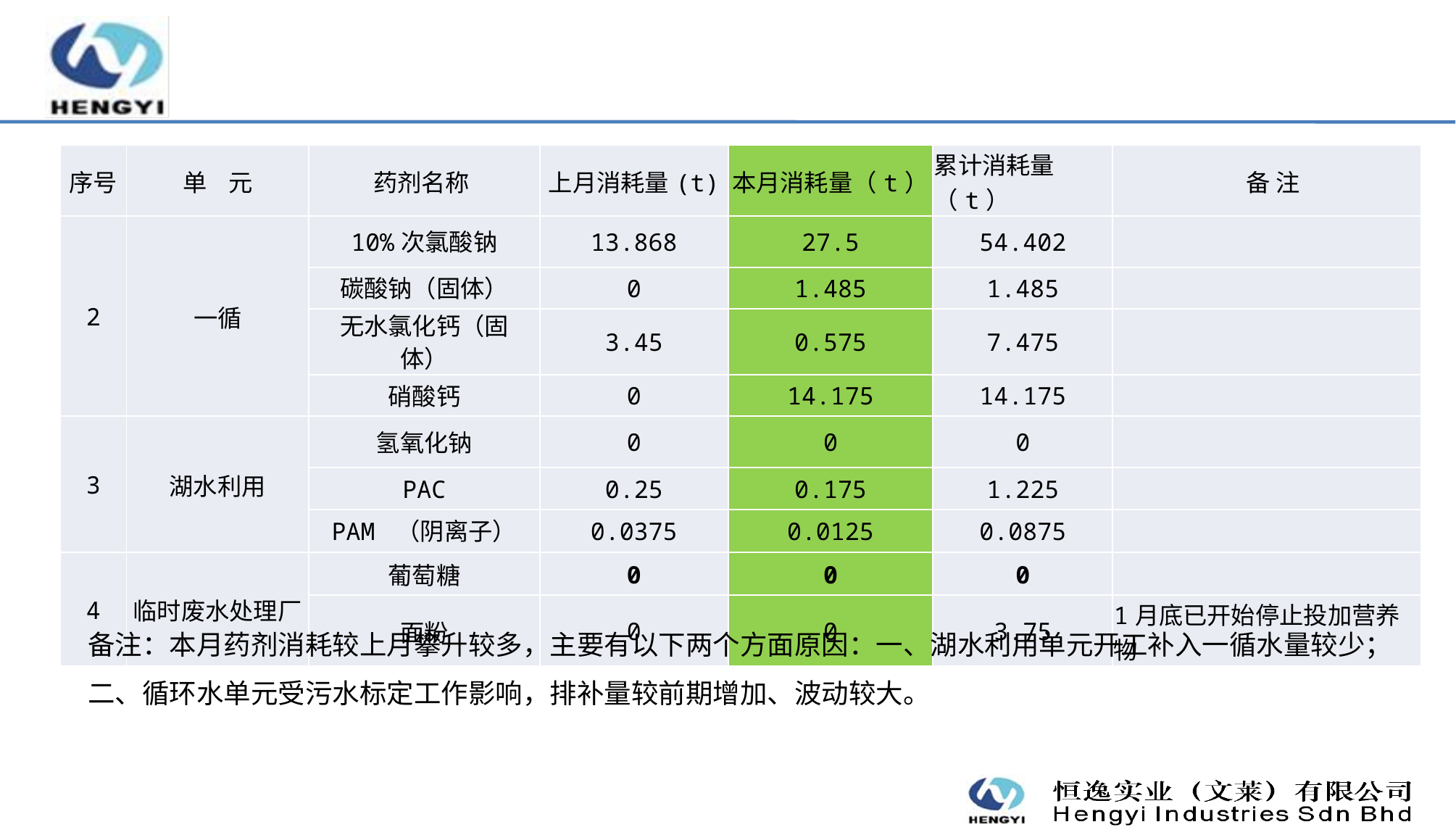

| 序号 | 单 元 | 药剂名称 | 上月消耗量(t) | 本月消耗量（t） | 累计消耗量（t） | 备 注 |
| --- | --- | --- | --- | --- | --- | --- |
| 2 | 一循 | 10%次氯酸钠 | 13.868 | 27.5 | 54.402 |  |
|  |  | 碳酸钠（固体） | 0 | 1.485 | 1.485 |  |
|  |  | 无水氯化钙（固体） | 3.45 | 0.575 | 7.475 |  |
|  |  | 硝酸钙 | 0 | 14.175 | 14.175 |  |
| 3 | 湖水利用 | 氢氧化钠 | 0 | 0 | 0 |  |
|  |  | PAC | 0.25 | 0.175 | 1.225 |  |
|  |  | PAM （阴离子） | 0.0375 | 0.0125 | 0.0875 |  |
| 4 | 临时废水处理厂 | 葡萄糖 | 0 | 0 | 0 |  |
|  |  | 面粉 | 0 | 0 | 3.75 | 1月底已开始停止投加营养物 |
备注：本月药剂消耗较上月攀升较多，主要有以下两个方面原因：一、湖水利用单元开工补入一循水量较少；二、循环水单元受污水标定工作影响，排补量较前期增加、波动较大。